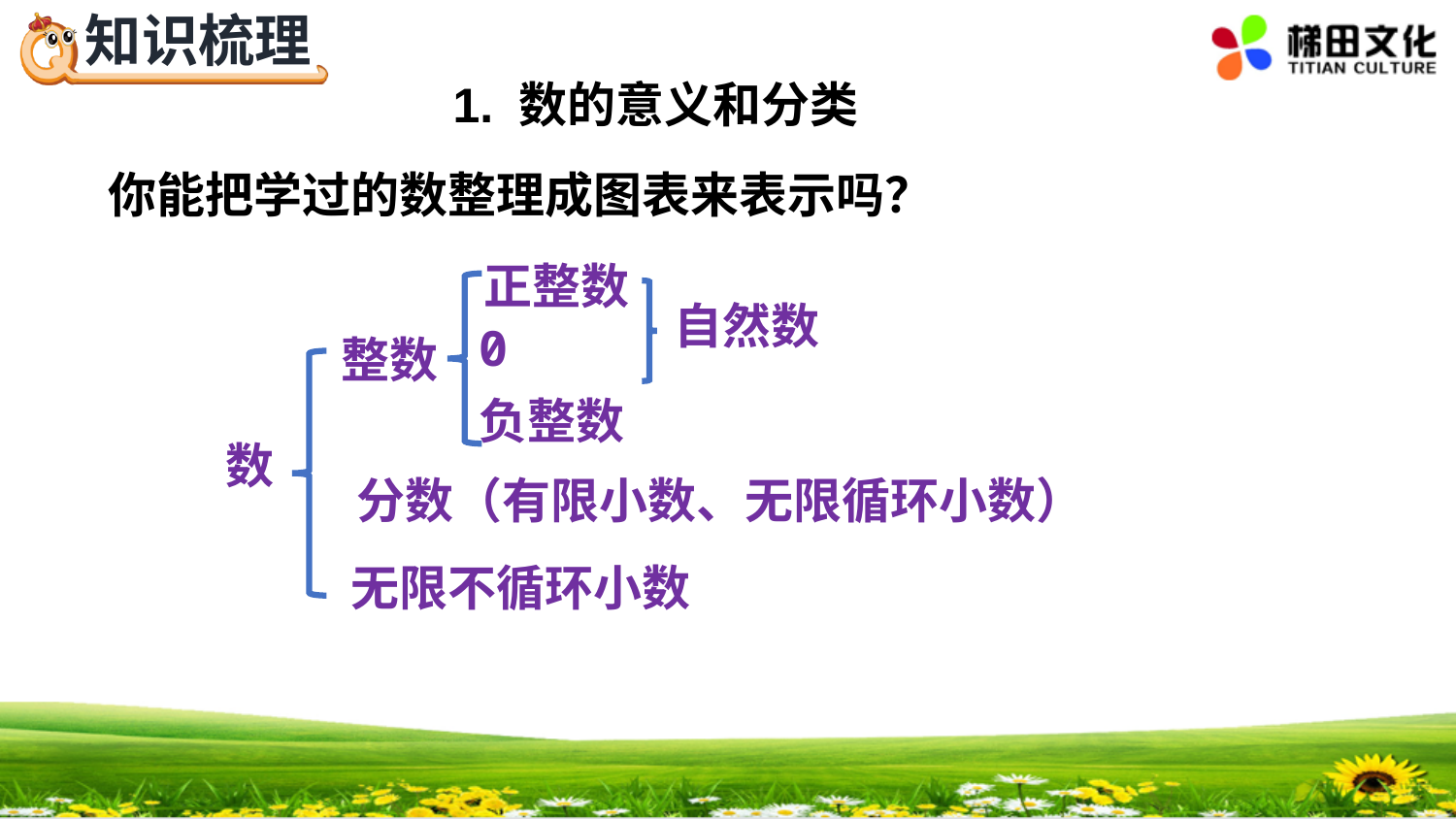

1. 数的意义和分类
你能把学过的数整理成图表来表示吗？
正整数

自然数
0
整数

负整数
数
分数（有限小数、无限循环小数）
无限不循环小数